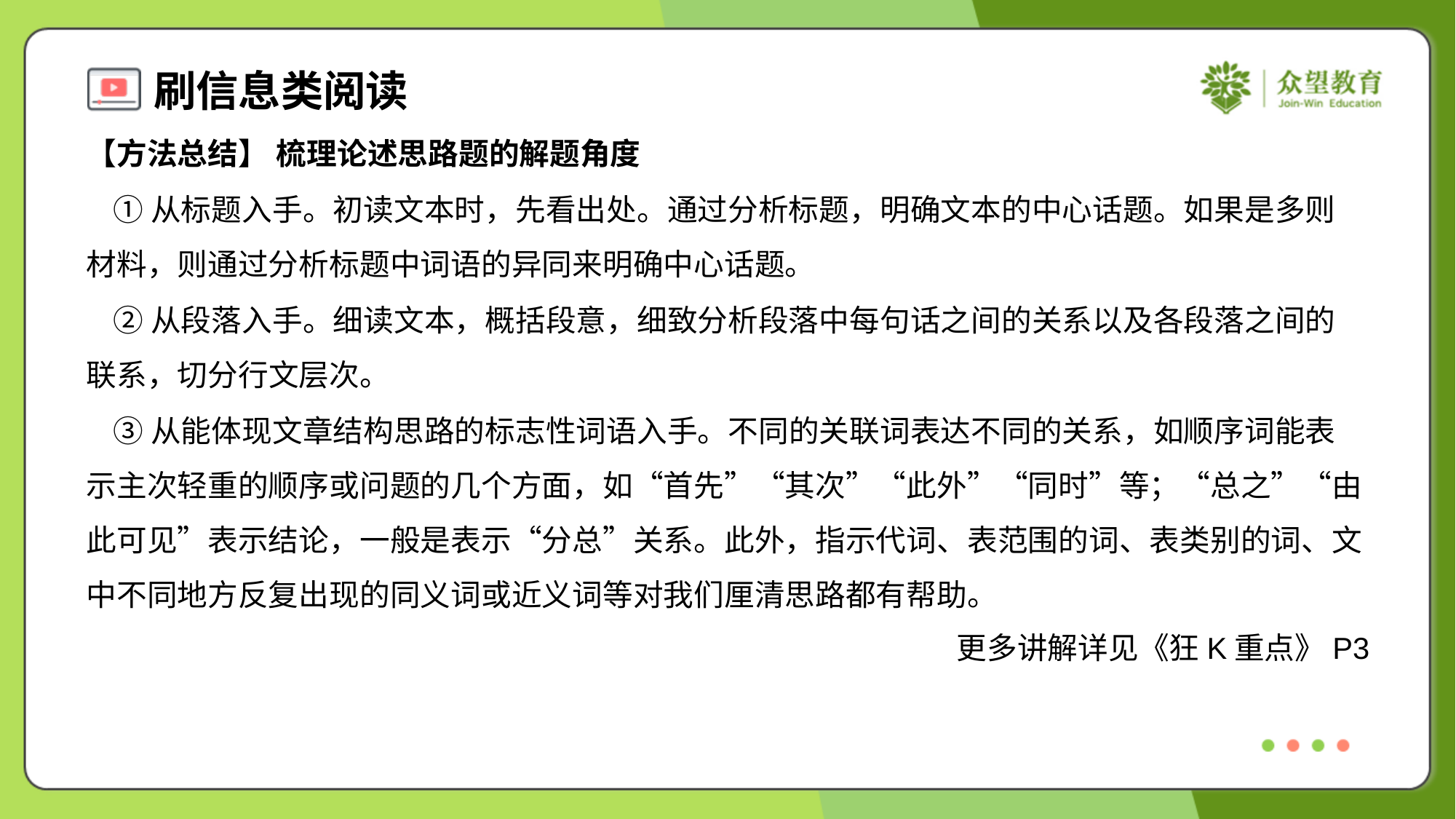

【方法总结】 梳理论述思路题的解题角度
    ①从标题入手。初读文本时，先看出处。通过分析标题，明确文本的中心话题。如果是多则
材料，则通过分析标题中词语的异同来明确中心话题。
    ②从段落入手。细读文本，概括段意，细致分析段落中每句话之间的关系以及各段落之间的
联系，切分行文层次。
    ③从能体现文章结构思路的标志性词语入手。不同的关联词表达不同的关系，如顺序词能表
示主次轻重的顺序或问题的几个方面，如“首先”“其次”“此外”“同时”等；“总之”“由
此可见”表示结论，一般是表示“分总”关系。此外，指示代词、表范围的词、表类别的词、文
中不同地方反复出现的同义词或近义词等对我们厘清思路都有帮助。
更多讲解详见《狂K重点》P3